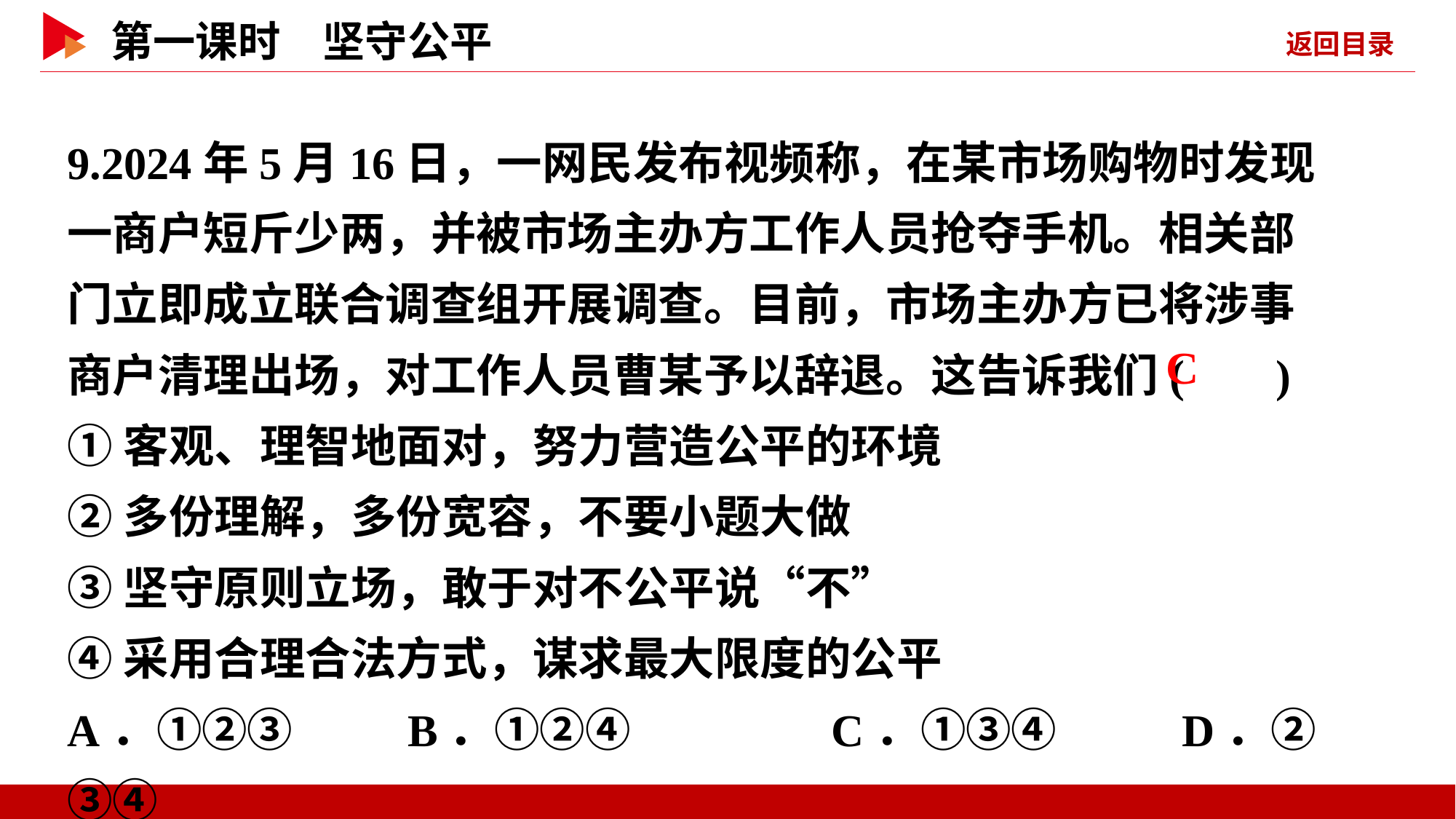

9.2024年5月16日，一网民发布视频称，在某市场购物时发现一商户短斤少两，并被市场主办方工作人员抢夺手机。相关部门立即成立联合调查组开展调查。目前，市场主办方已将涉事商户清理出场，对工作人员曹某予以辞退。这告诉我们(        )
①客观、理智地面对，努力营造公平的环境
②多份理解，多份宽容，不要小题大做
③坚守原则立场，敢于对不公平说“不”
④采用合理合法方式，谋求最大限度的公平
A．①②③          B．①②④		C．①③④           D．②③④
   C